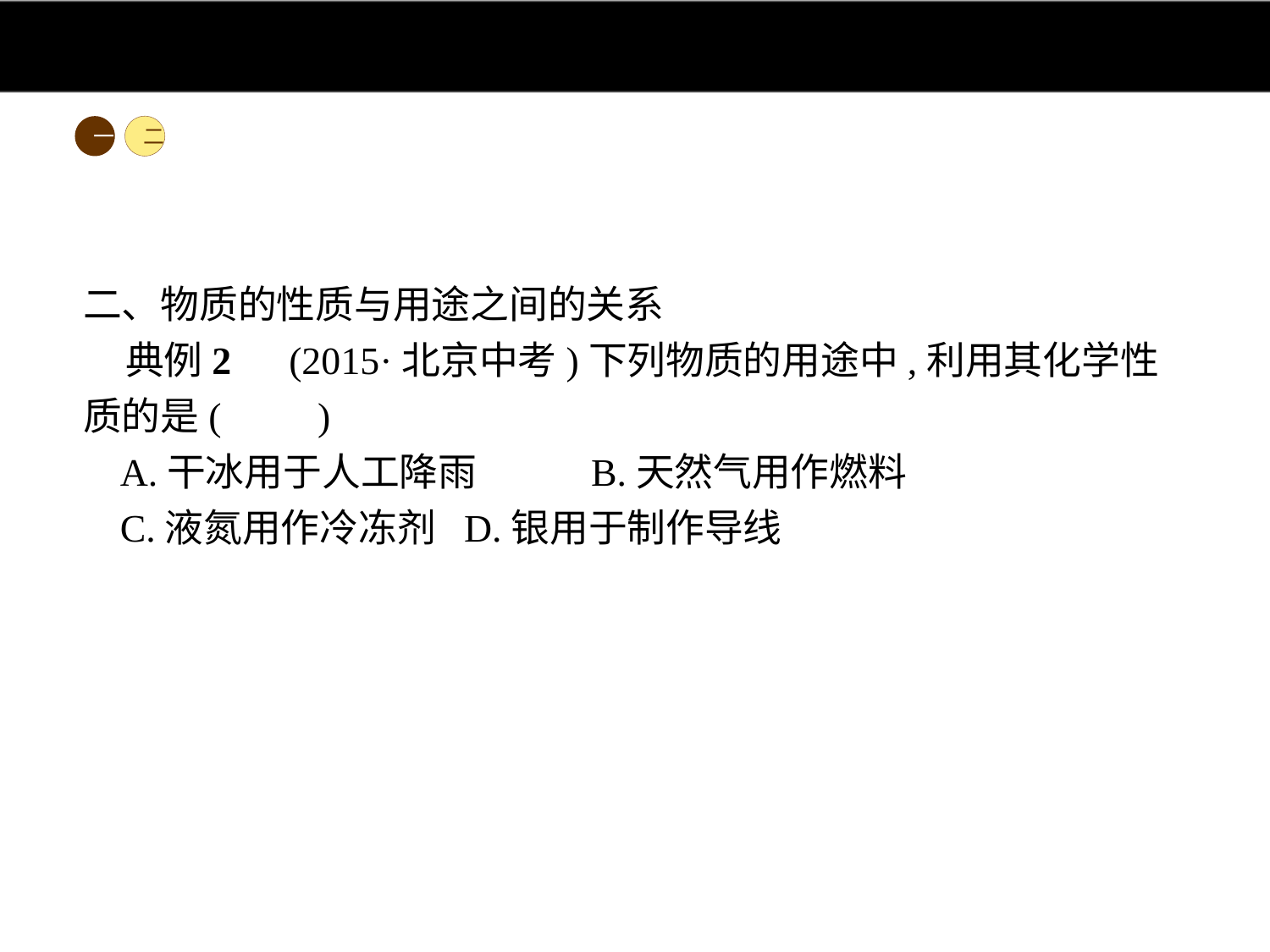

一
二
二、物质的性质与用途之间的关系
典例2　(2015·北京中考)下列物质的用途中,利用其化学性质的是(　　)
A.干冰用于人工降雨	B.天然气用作燃料
C.液氮用作冷冻剂	D.银用于制作导线
解析:天然气用作燃料时需要燃烧,燃烧属于化学变化,表现出的性质为化学性质。
答案:B